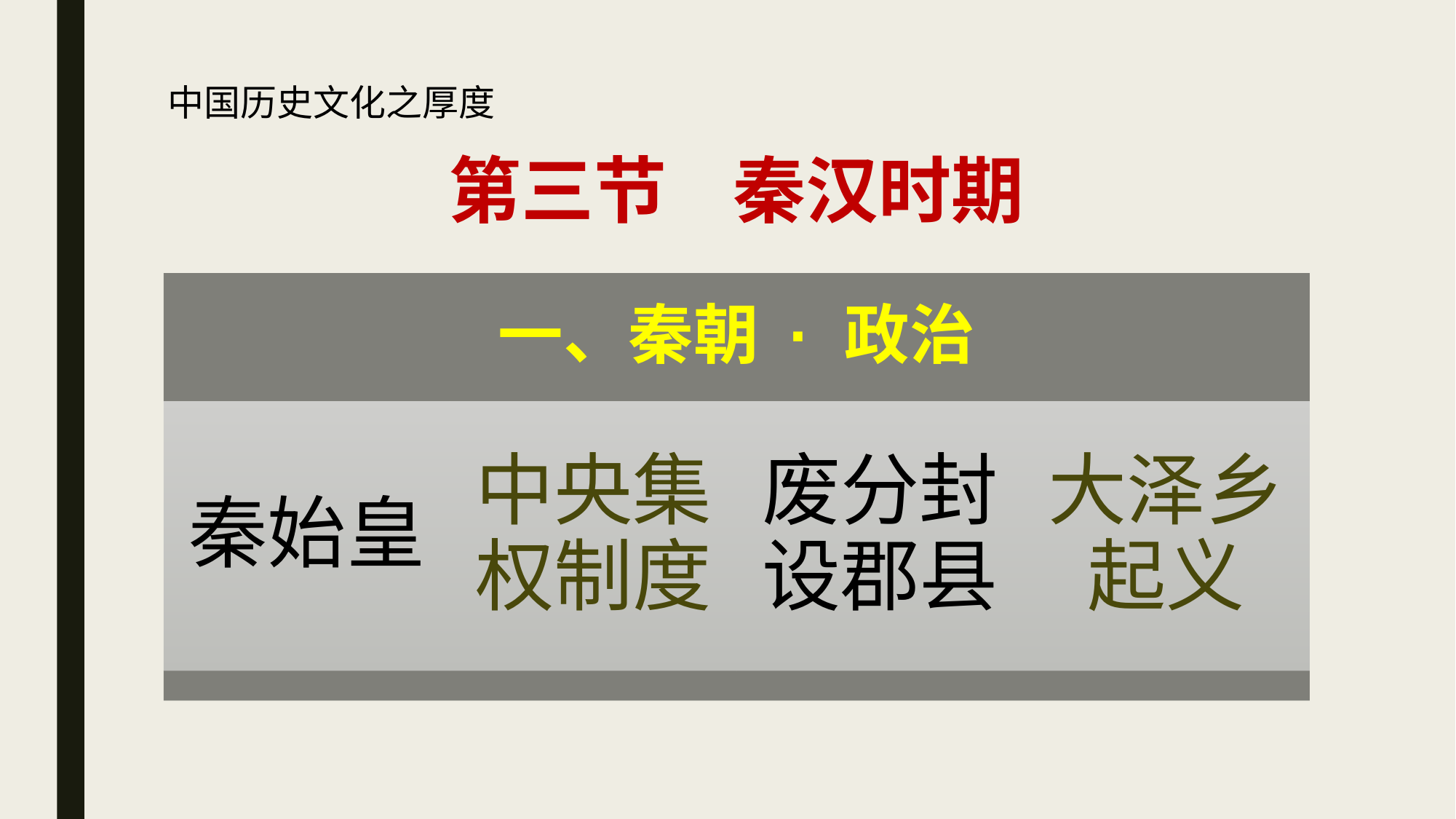

中国历史文化之厚度
# 第三节    秦汉时期
一、秦朝 · 政治
秦始皇
中央集权制度
废分封设郡县
大泽乡起义